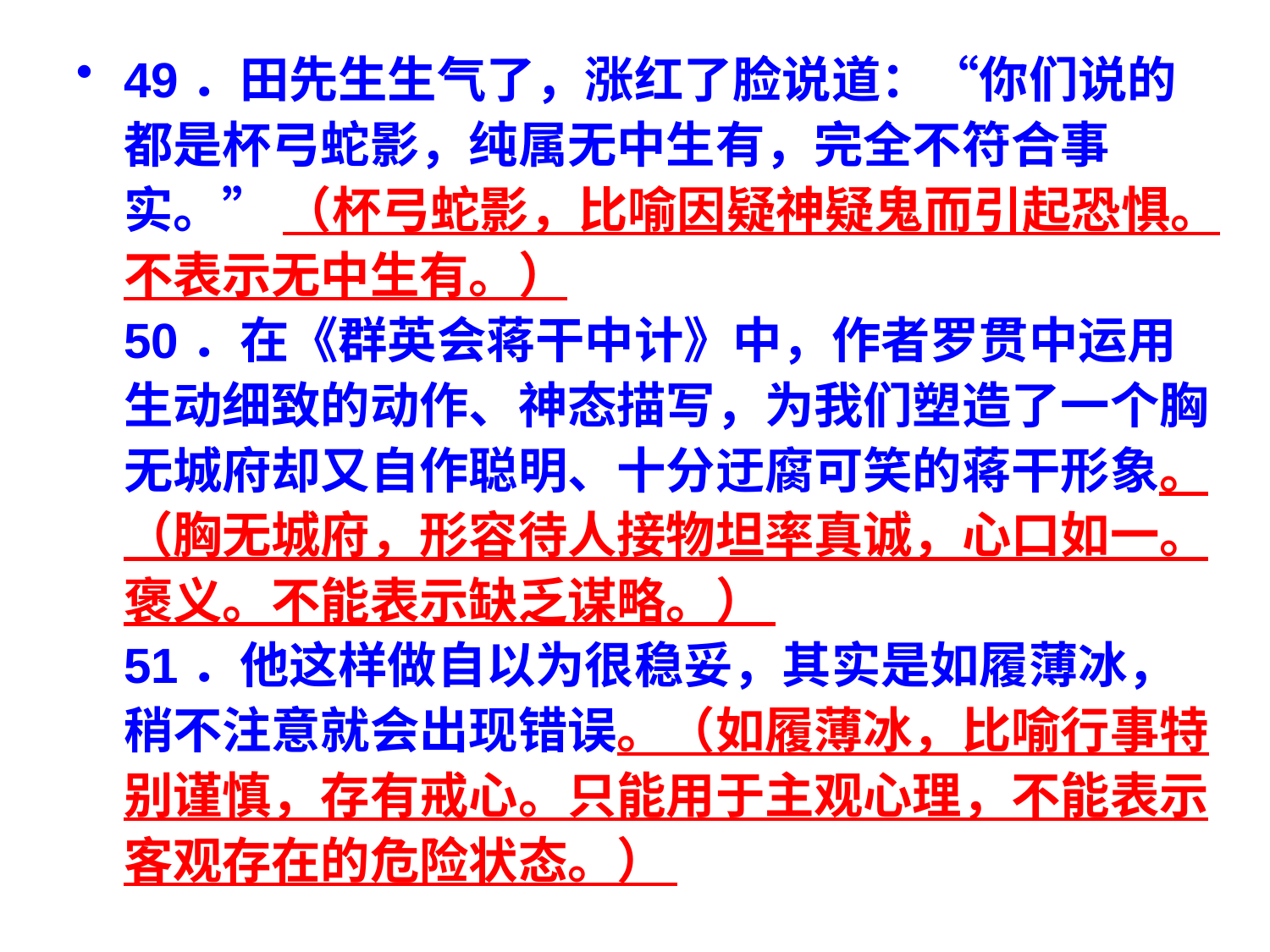

49．田先生生气了，涨红了脸说道：“你们说的都是杯弓蛇影，纯属无中生有，完全不符合事实。” （杯弓蛇影，比喻因疑神疑鬼而引起恐惧。不表示无中生有。）
50．在《群英会蒋干中计》中，作者罗贯中运用生动细致的动作、神态描写，为我们塑造了一个胸无城府却又自作聪明、十分迂腐可笑的蒋干形象。（胸无城府，形容待人接物坦率真诚，心口如一。褒义。不能表示缺乏谋略。） 
51．他这样做自以为很稳妥，其实是如履薄冰，稍不注意就会出现错误。（如履薄冰，比喻行事特别谨慎，存有戒心。只能用于主观心理，不能表示客观存在的危险状态。）